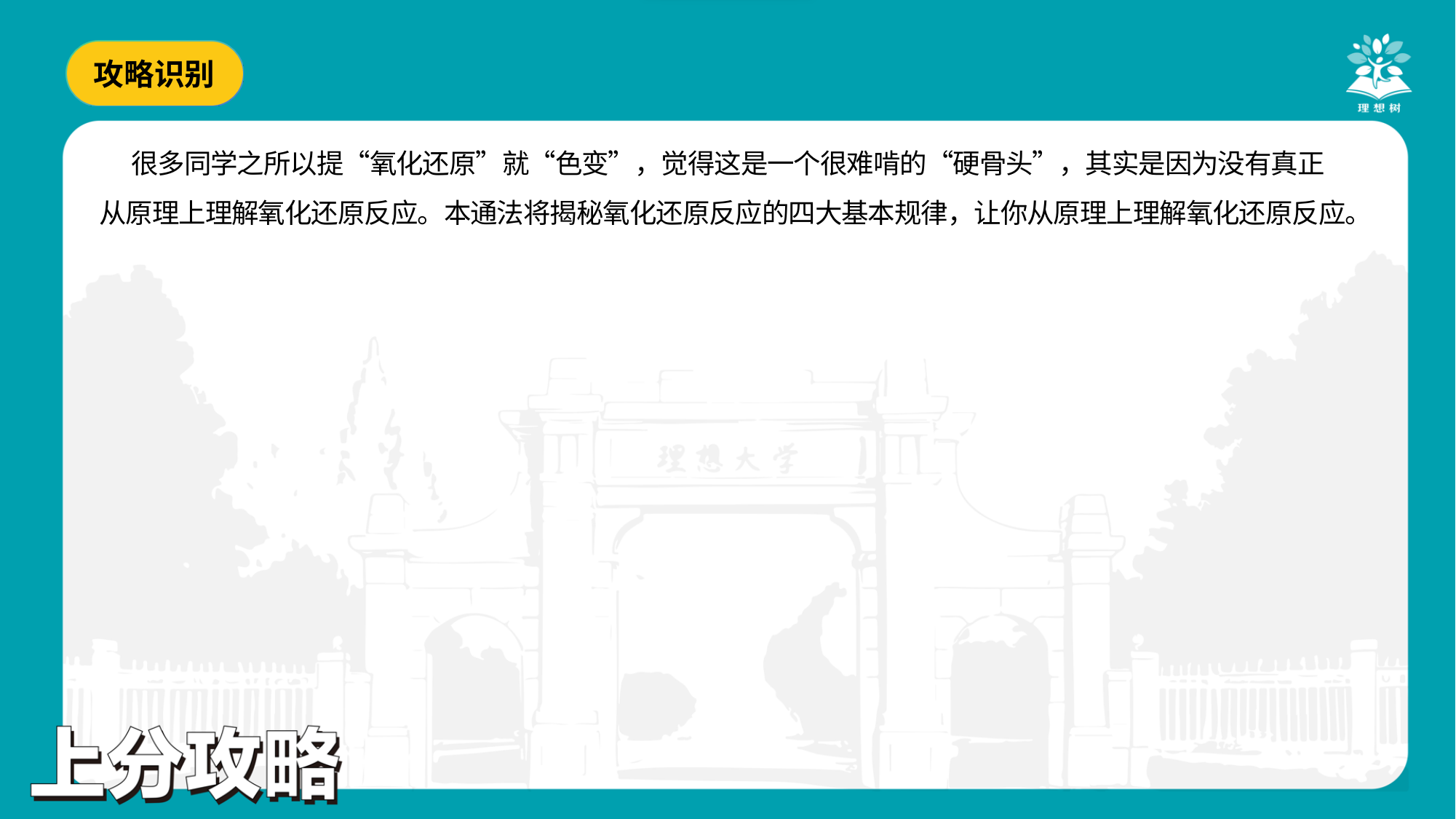

很多同学之所以提“氧化还原”就“色变”，觉得这是一个很难啃的“硬骨头”，其实是因为没有真正
从原理上理解氧化还原反应。本通法将揭秘氧化还原反应的四大基本规律，让你从原理上理解氧化还原反应。